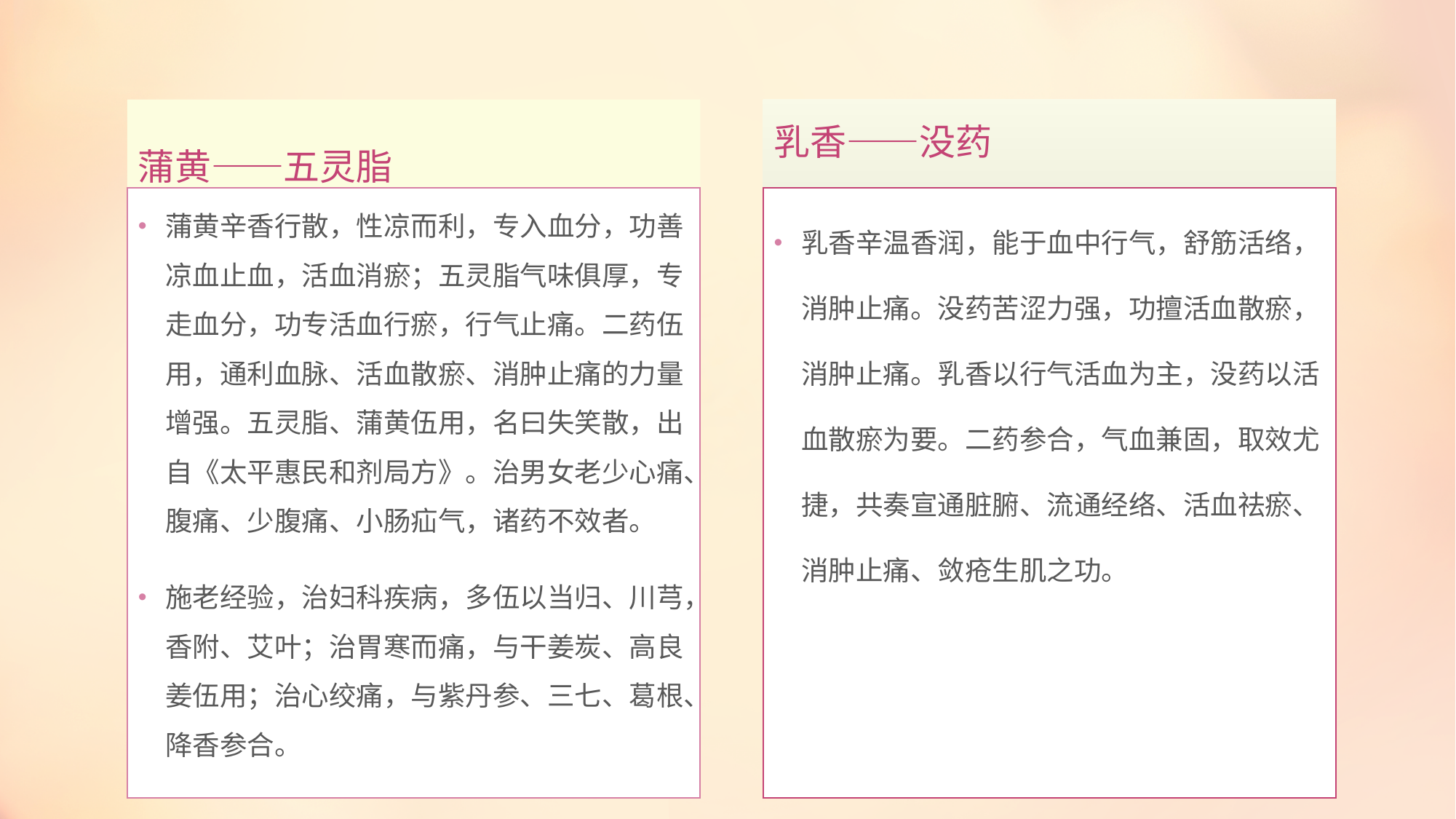

蒲黄——五灵脂
乳香——没药
蒲黄辛香行散，性凉而利，专入血分，功善凉血止血，活血消瘀；五灵脂气味俱厚，专走血分，功专活血行瘀，行气止痛。二药伍用，通利血脉、活血散瘀、消肿止痛的力量增强。五灵脂、蒲黄伍用，名曰失笑散，出自《太平惠民和剂局方》。治男女老少心痛、腹痛、少腹痛、小肠疝气，诸药不效者。
施老经验，治妇科疾病，多伍以当归、川芎，香附、艾叶；治胃寒而痛，与干姜炭、高良姜伍用；治心绞痛，与紫丹参、三七、葛根、降香参合。

乳香辛温香润，能于血中行气，舒筋活络，消肿止痛。没药苦涩力强，功擅活血散瘀，消肿止痛。乳香以行气活血为主，没药以活血散瘀为要。二药参合，气血兼固，取效尤捷，共奏宣通脏腑、流通经络、活血祛瘀、消肿止痛、敛疮生肌之功。